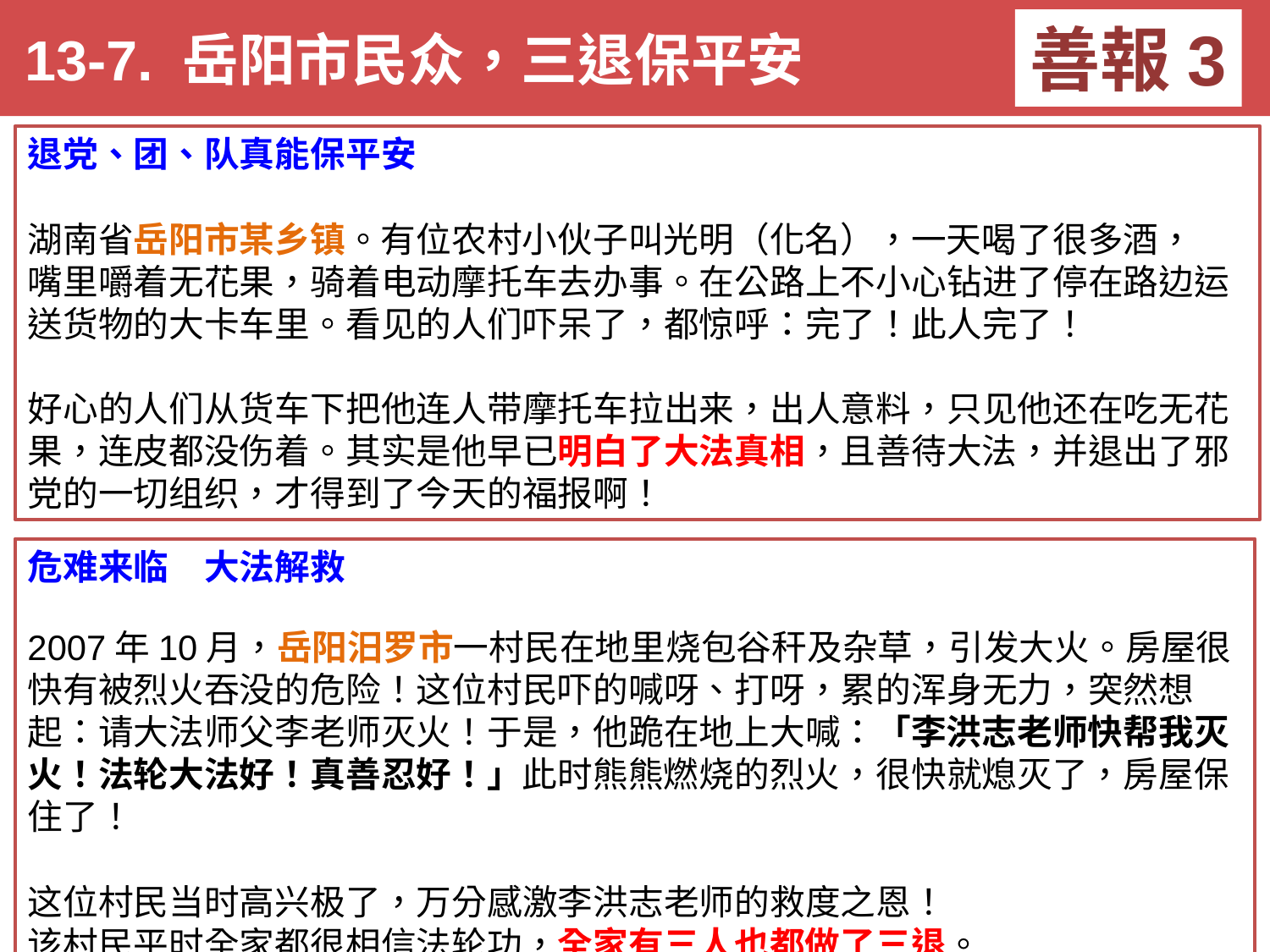

13-7. 岳阳市民众，三退保平安
善報3
退党、团、队真能保平安

湖南省岳阳市某乡镇。有位农村小伙子叫光明（化名），一天喝了很多酒，
嘴里嚼着无花果，骑着电动摩托车去办事。在公路上不小心钻进了停在路边运送货物的大卡车里。看见的人们吓呆了，都惊呼：完了！此人完了！

好心的人们从货车下把他连人带摩托车拉出来，出人意料，只见他还在吃无花果，连皮都没伤着。其实是他早已明白了大法真相，且善待大法，并退出了邪党的一切组织，才得到了今天的福报啊！
危难来临　大法解救
2007年10月，岳阳汨罗市一村民在地里烧包谷秆及杂草，引发大火。房屋很快有被烈火吞没的危险！这位村民吓的喊呀、打呀，累的浑身无力，突然想起：请大法师父李老师灭火！于是，他跪在地上大喊：「李洪志老师快帮我灭火！法轮大法好！真善忍好！」此时熊熊燃烧的烈火，很快就熄灭了，房屋保住了！

这位村民当时高兴极了，万分感激李洪志老师的救度之恩！
该村民平时全家都很相信法轮功，全家有三人也都做了三退。